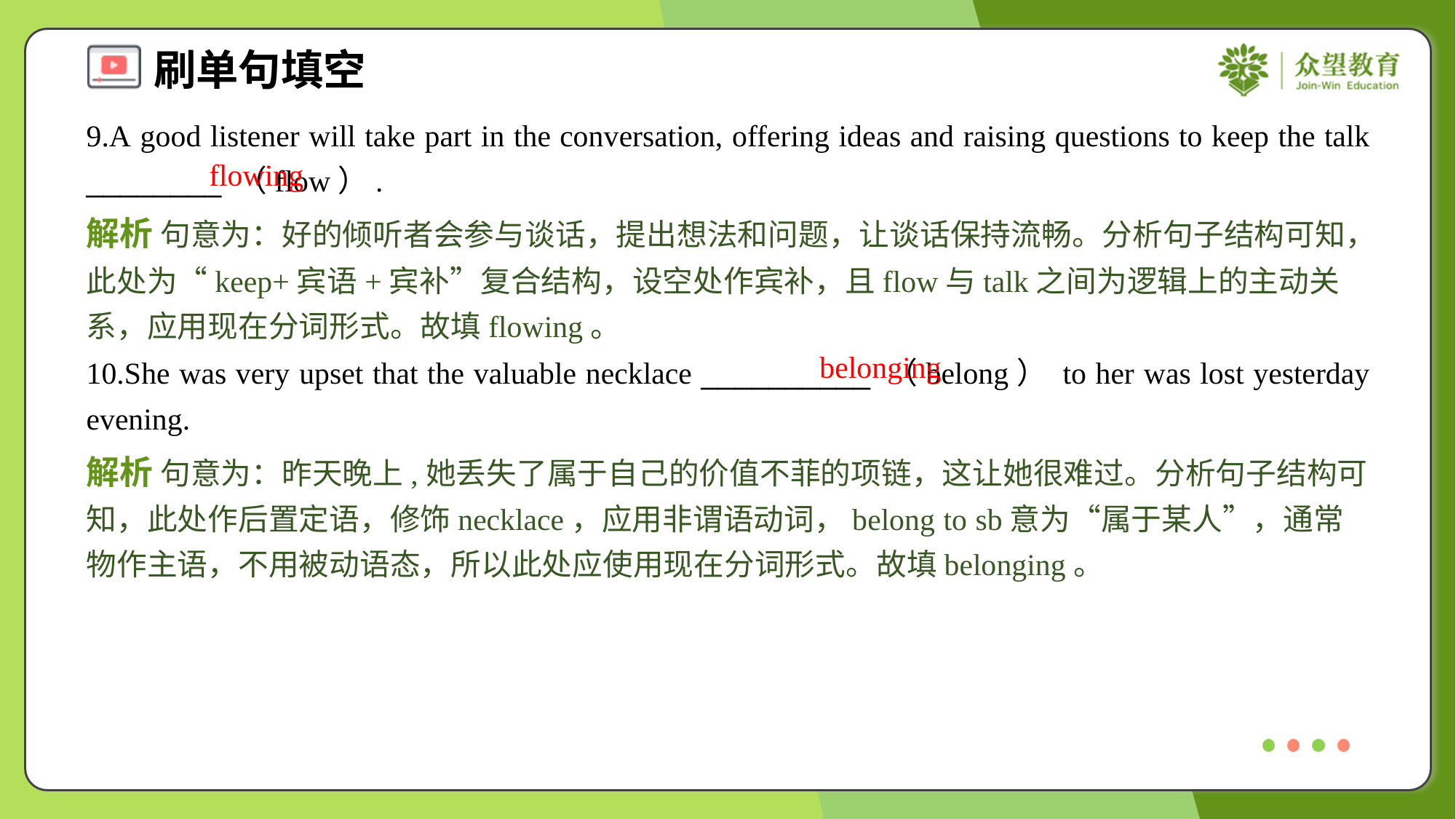

9.A good listener will take part in the conversation, offering ideas and raising questions to keep the talk ________ （flow）.
flowing
解析 句意为：好的倾听者会参与谈话，提出想法和问题，让谈话保持流畅。分析句子结构可知，此处为“keep+宾语+宾补”复合结构，设空处作宾补，且flow与talk之间为逻辑上的主动关系，应用现在分词形式。故填flowing。
belonging
10.She was very upset that the valuable necklace __________ （belong） to her was lost yesterday evening.
解析 句意为：昨天晚上,她丢失了属于自己的价值不菲的项链，这让她很难过。分析句子结构可知，此处作后置定语，修饰necklace，应用非谓语动词，belong to sb意为“属于某人”，通常物作主语，不用被动语态，所以此处应使用现在分词形式。故填belonging。